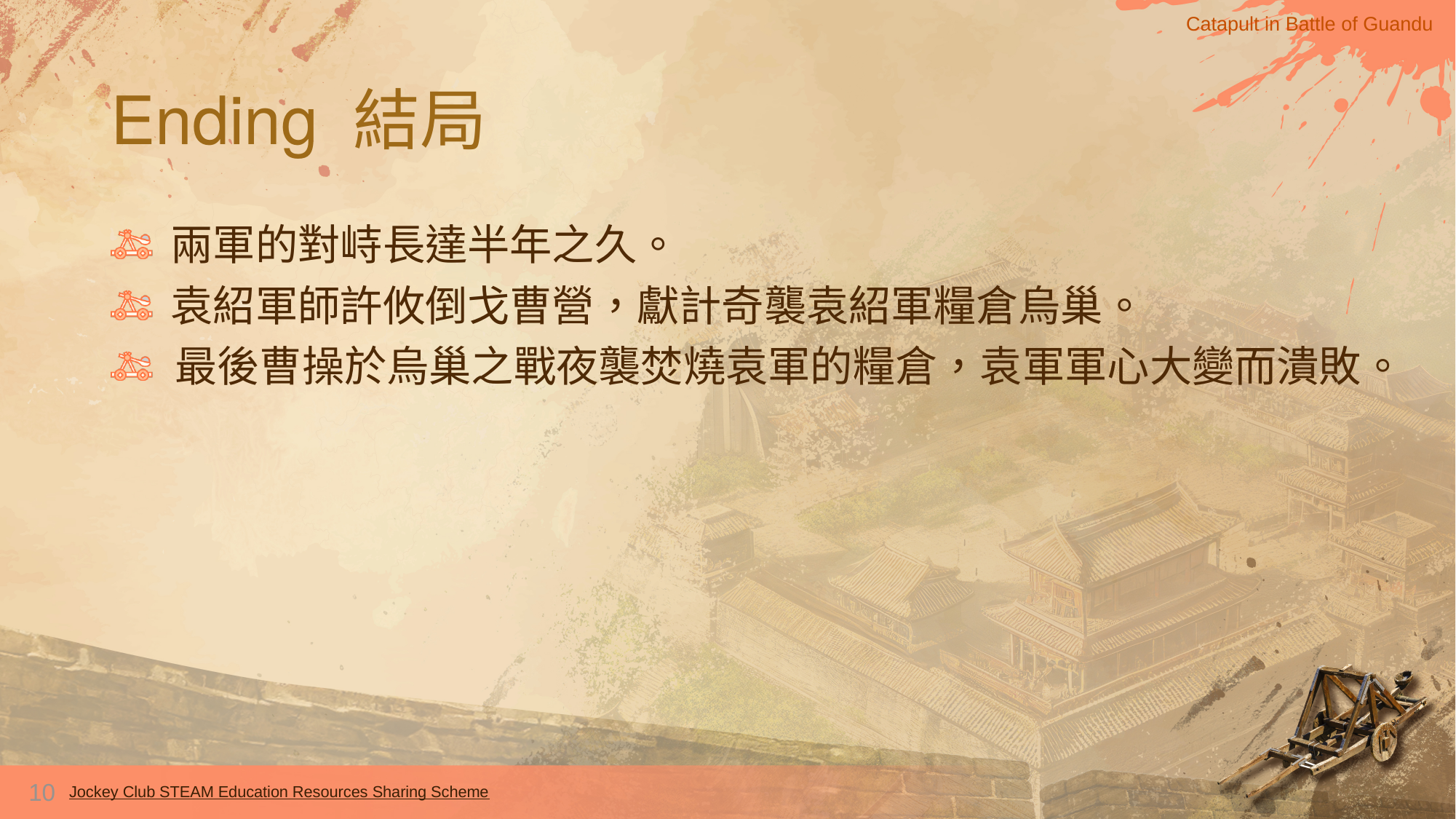

# Ending 結局
兩軍的對峙長達半年之久。
袁紹軍師許攸倒戈曹營，獻計奇襲袁紹軍糧倉烏巢。
最後曹操於烏巢之戰夜襲焚燒袁軍的糧倉，袁軍軍心大變而潰敗。

10